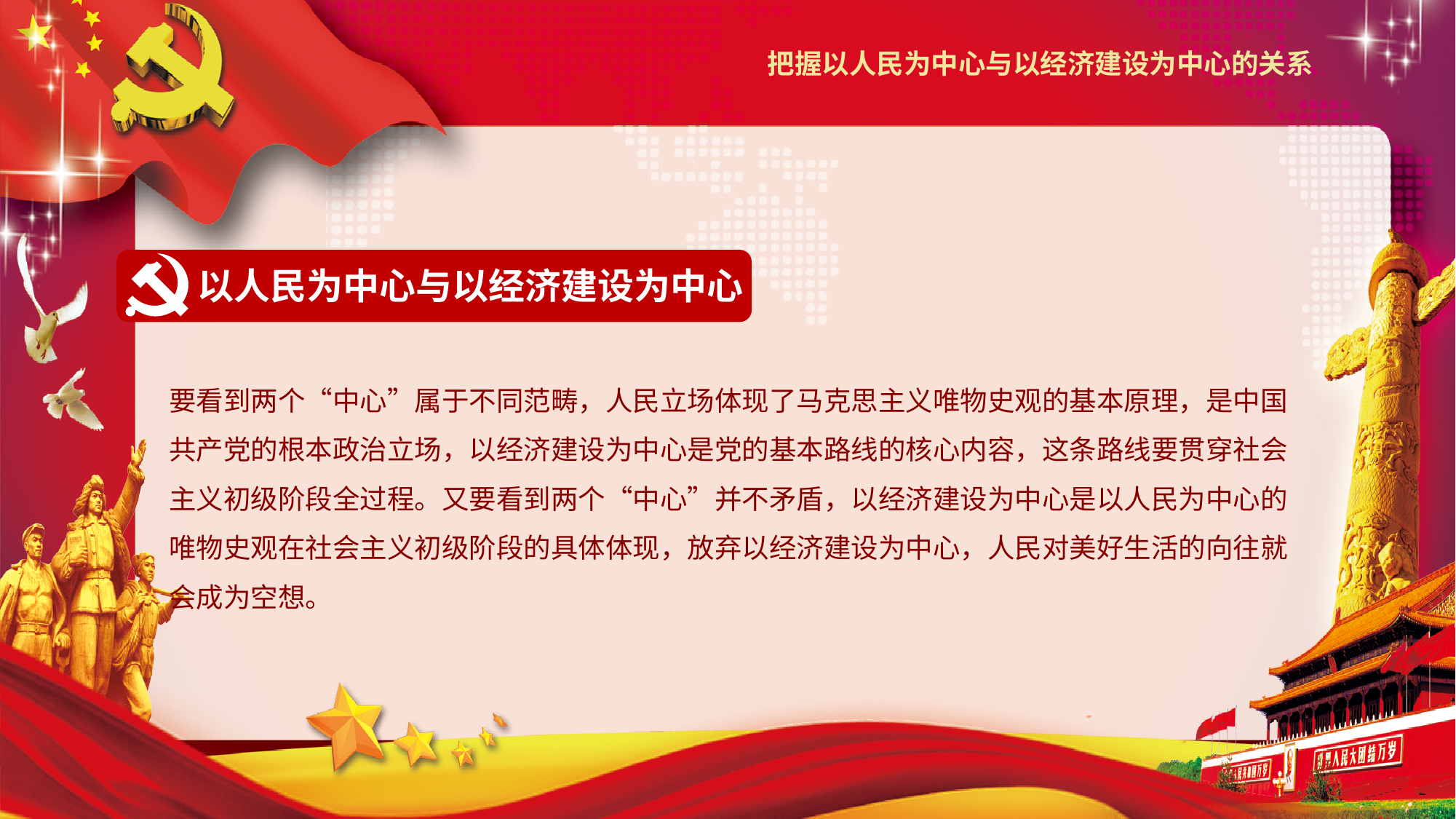

把握以人民为中心与以经济建设为中心的关系

以人民为中心与以经济建设为中心

要看到两个“中心”属于不同范畴，人民立场体现了马克思主义唯物史观的基本原理，是中国共产党的根本政治立场，以经济建设为中心是党的基本路线的核心内容，这条路线要贯穿社会主义初级阶段全过程。又要看到两个“中心”并不矛盾，以经济建设为中心是以人民为中心的唯物史观在社会主义初级阶段的具体体现，放弃以经济建设为中心，人民对美好生活的向往就会成为空想。